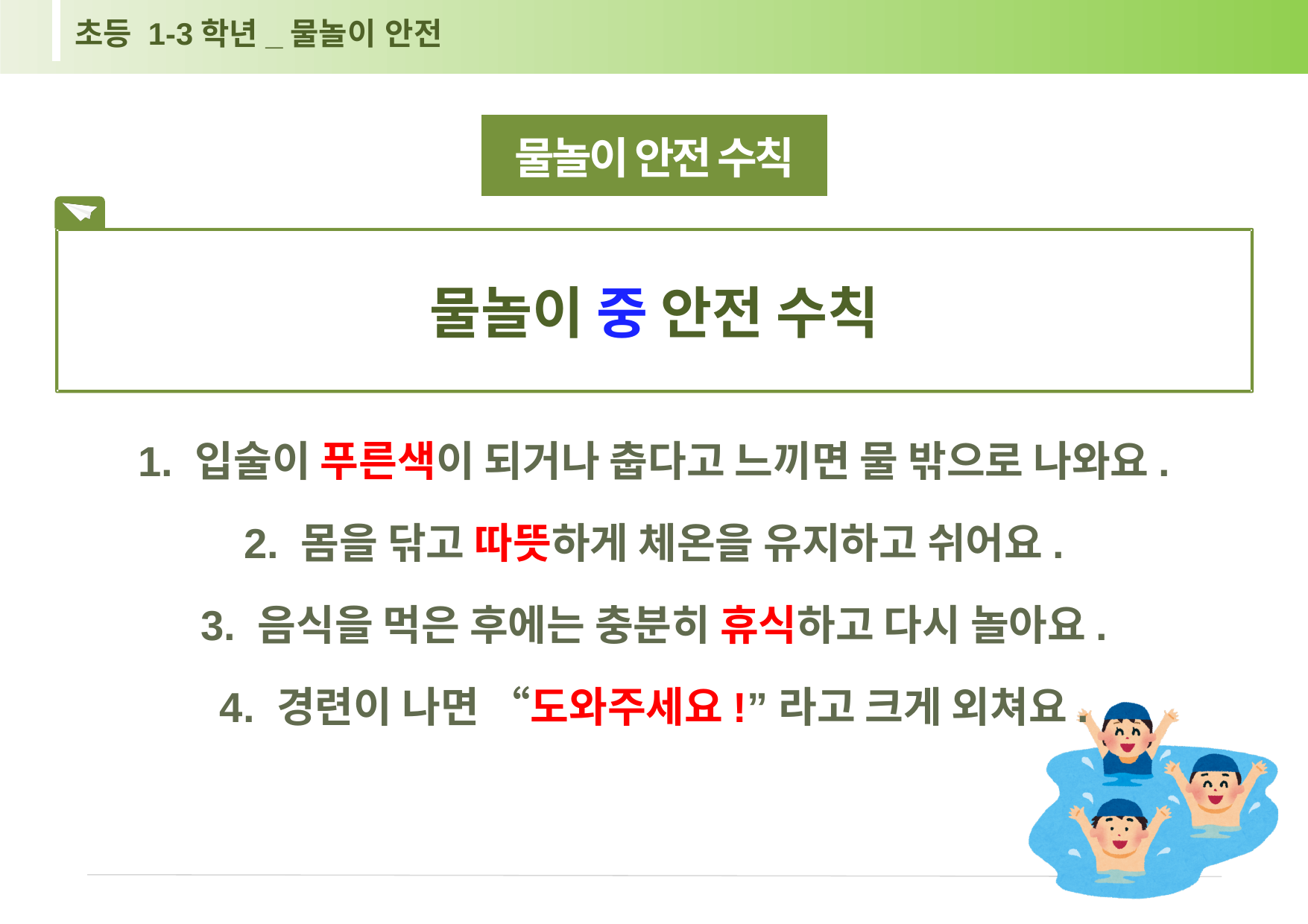

초등 1-3학년_물놀이 안전

물놀이 안전 수칙

물놀이 중 안전 수칙

1. 입술이 푸른색이 되거나 춥다고 느끼면 물 밖으로 나와요.
2. 몸을 닦고 따뜻하게 체온을 유지하고 쉬어요.
3. 음식을 먹은 후에는 충분히 휴식하고 다시 놀아요.
4. 경련이 나면 “도와주세요!”라고 크게 외쳐요.